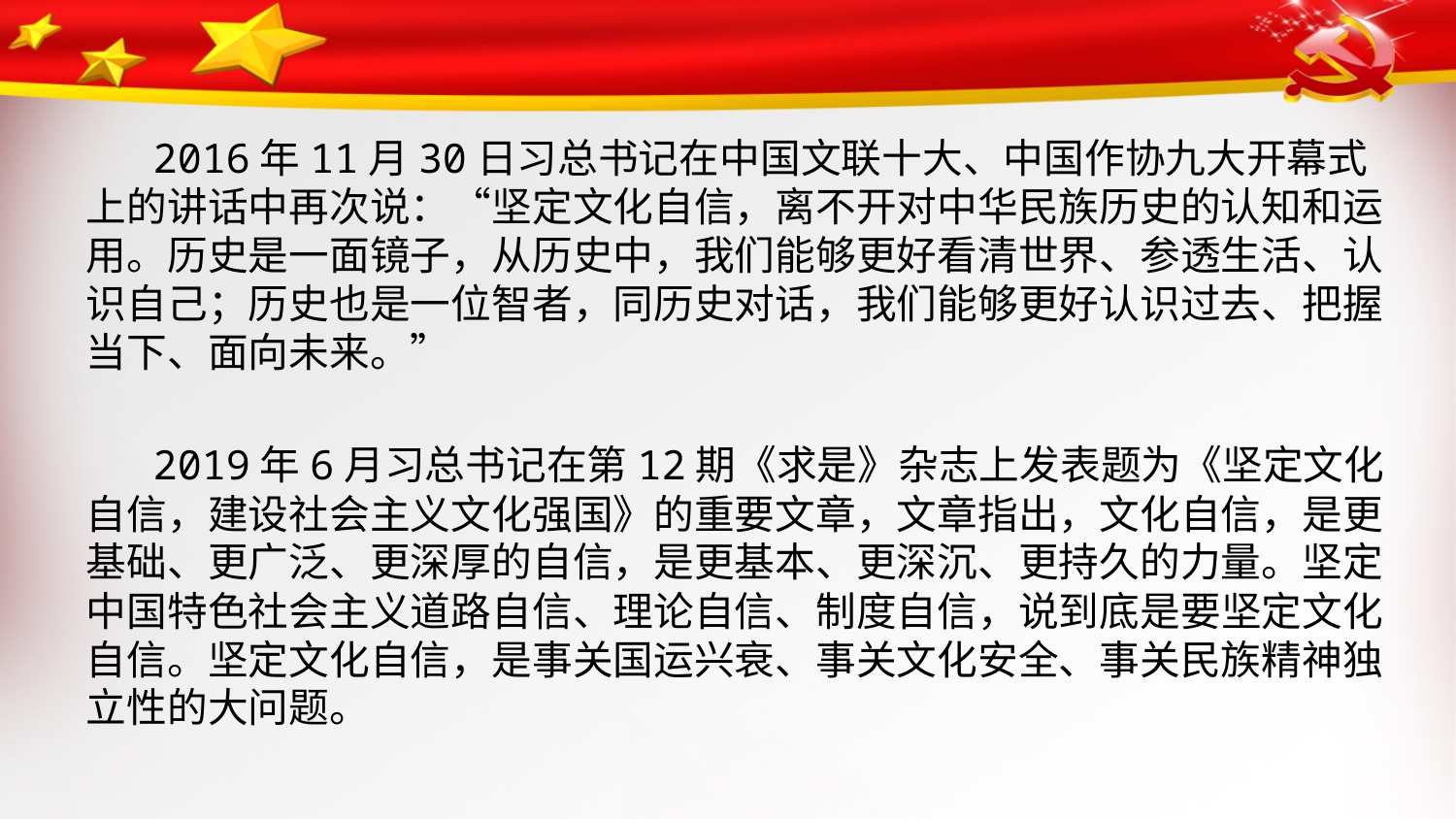

2016年11月30日习总书记在中国文联十大、中国作协九大开幕式上的讲话中再次说：“坚定文化自信，离不开对中华民族历史的认知和运用。历史是一面镜子，从历史中，我们能够更好看清世界、参透生活、认识自己；历史也是一位智者，同历史对话，我们能够更好认识过去、把握当下、面向未来。”

     2019年6月习总书记在第12期《求是》杂志上发表题为《坚定文化自信，建设社会主义文化强国》的重要文章，文章指出，文化自信，是更基础、更广泛、更深厚的自信，是更基本、更深沉、更持久的力量。坚定中国特色社会主义道路自信、理论自信、制度自信，说到底是要坚定文化自信。坚定文化自信，是事关国运兴衰、事关文化安全、事关民族精神独立性的大问题。